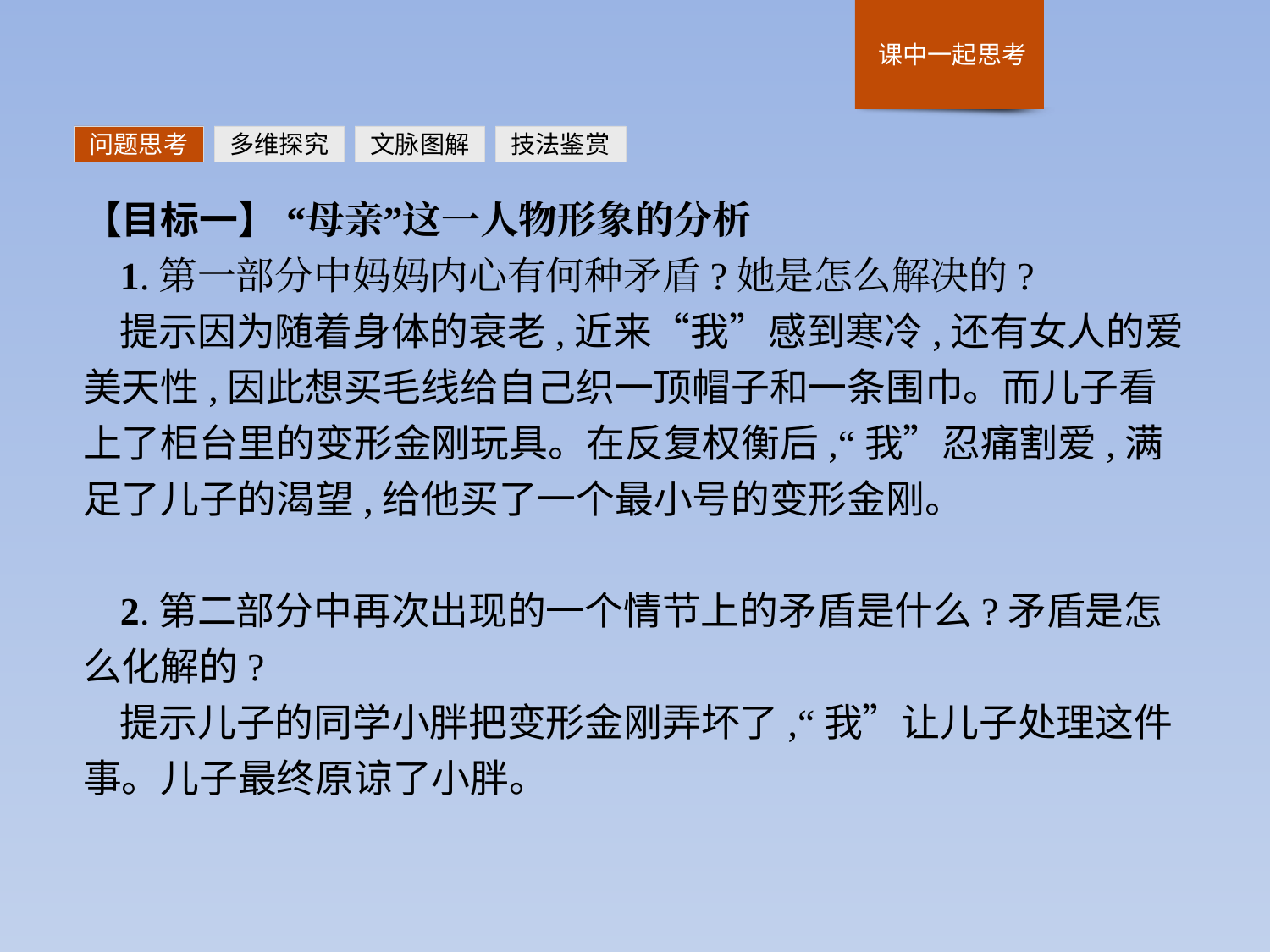

问题思考
多维探究
文脉图解
技法鉴赏
【目标一】 “母亲”这一人物形象的分析
1.第一部分中妈妈内心有何种矛盾?她是怎么解决的?
提示因为随着身体的衰老,近来“我”感到寒冷,还有女人的爱美天性,因此想买毛线给自己织一顶帽子和一条围巾。而儿子看上了柜台里的变形金刚玩具。在反复权衡后,“我”忍痛割爱,满足了儿子的渴望,给他买了一个最小号的变形金刚。

2.第二部分中再次出现的一个情节上的矛盾是什么?矛盾是怎么化解的?
提示儿子的同学小胖把变形金刚弄坏了,“我”让儿子处理这件事。儿子最终原谅了小胖。